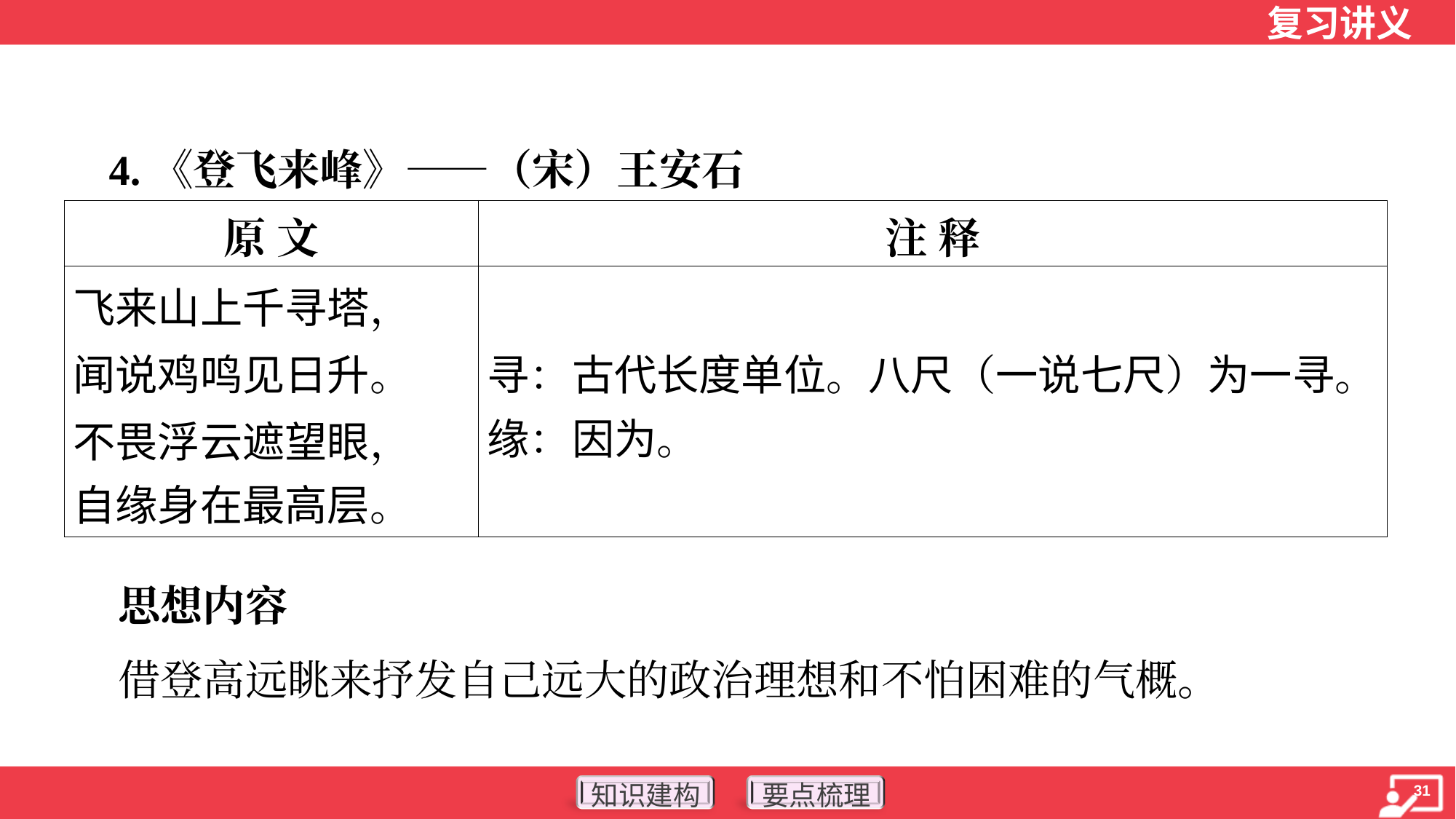

4.《登飞来峰》——（宋）王安石
| 原 文 | 注 释 |
| --- | --- |
| 飞来山上千寻塔， 闻说鸡鸣见日升。 不畏浮云遮望眼， 自缘身在最高层。 | 寻：古代长度单位。八尺（一说七尺）为一寻。 缘：因为。 |
    思想内容
    借登高远眺来抒发自己远大的政治理想和不怕困难的气概。